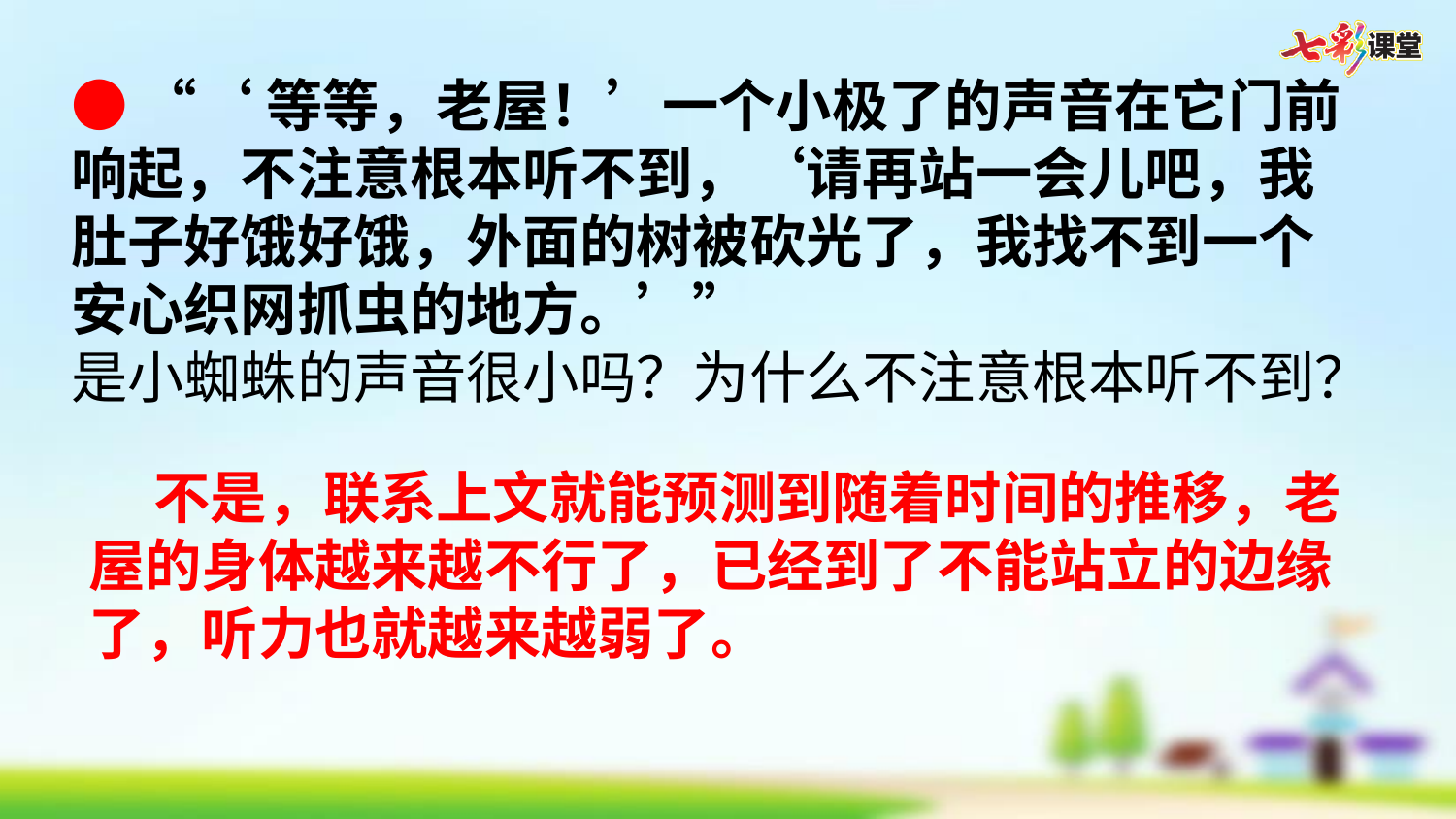

● “‘等等，老屋！’一个小极了的声音在它门前响起，不注意根本听不到，‘请再站一会儿吧，我肚子好饿好饿，外面的树被砍光了，我找不到一个安心织网抓虫的地方。’”
是小蜘蛛的声音很小吗？为什么不注意根本听不到？
    不是，联系上文就能预测到随着时间的推移，老屋的身体越来越不行了，已经到了不能站立的边缘了，听力也就越来越弱了。